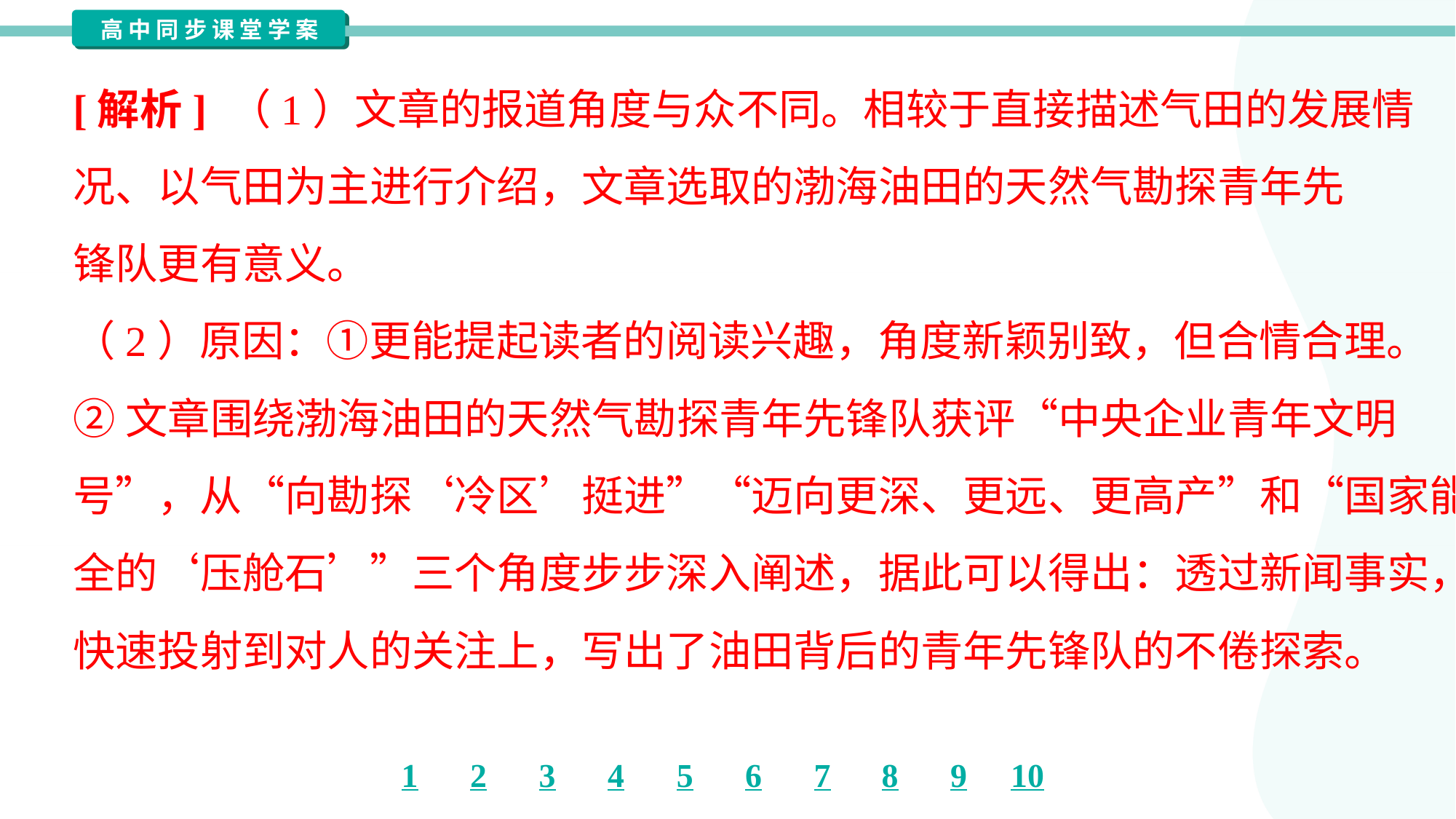

[解析] （1）文章的报道角度与众不同。相较于直接描述气田的发展情
况、以气田为主进行介绍，文章选取的渤海油田的天然气勘探青年先
锋队更有意义。
（2）原因：①更能提起读者的阅读兴趣，角度新颖别致，但合情合理。
②文章围绕渤海油田的天然气勘探青年先锋队获评“中央企业青年文明
号”，从“向勘探‘冷区’挺进”“迈向更深、更远、更高产”和“国家能源安
全的‘压舱石’”三个角度步步深入阐述，据此可以得出：透过新闻事实，
快速投射到对人的关注上，写出了油田背后的青年先锋队的不倦探索。